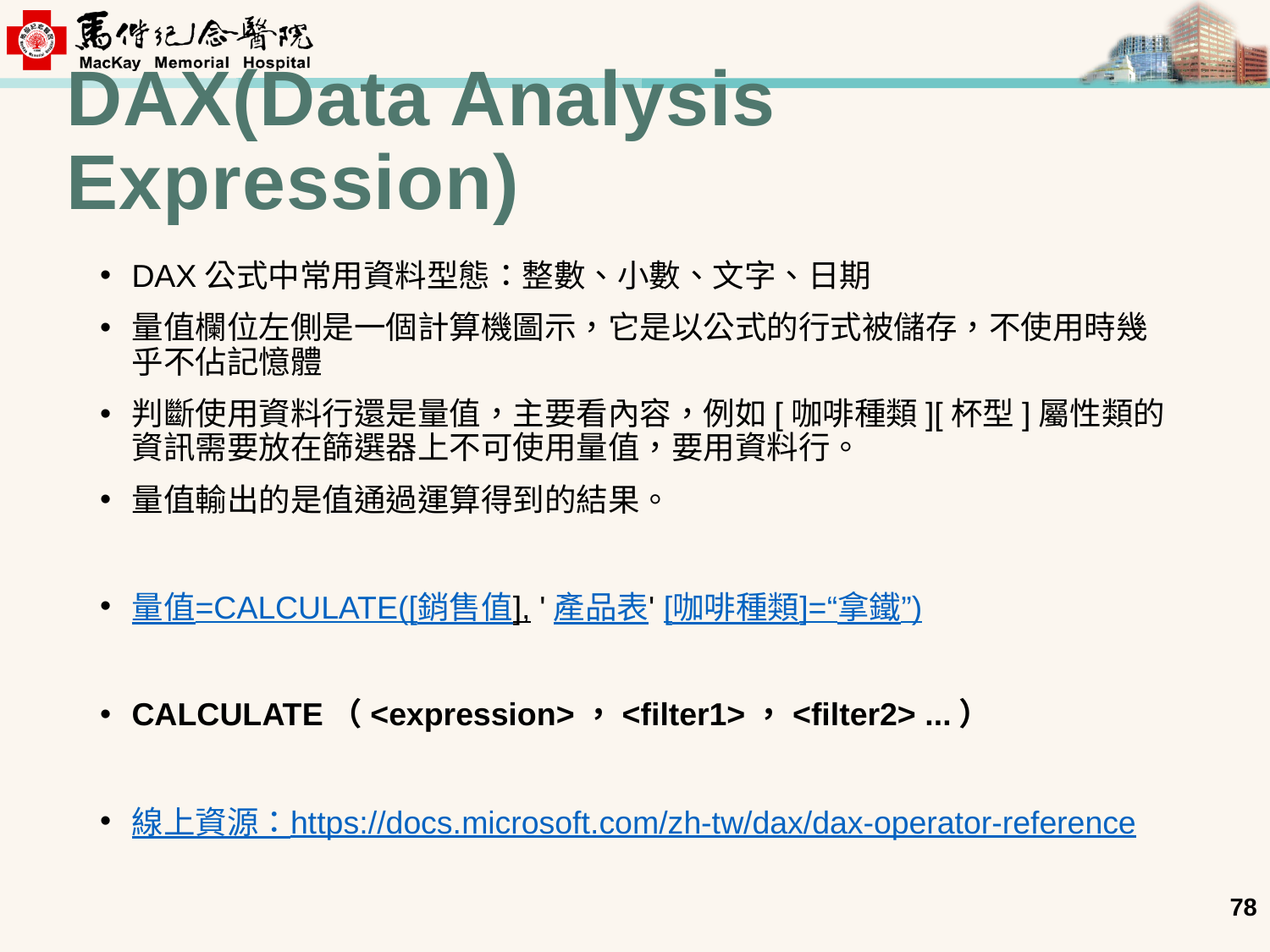

# DAX(Data Analysis Expression)
DAX公式中常用資料型態：整數、小數、文字、日期
量值欄位左側是一個計算機圖示，它是以公式的行式被儲存，不使用時幾乎不佔記憶體
判斷使用資料行還是量值，主要看內容，例如[咖啡種類][杯型]屬性類的資訊需要放在篩選器上不可使用量值，要用資料行。
量值輸出的是值通過運算得到的結果。

量值=CALCULATE([銷售值], '產品表' [咖啡種類]=“拿鐵”)

CALCULATE（<expression>，<filter1>，<filter2> ...）

線上資源：https://docs.microsoft.com/zh-tw/dax/dax-operator-reference
78